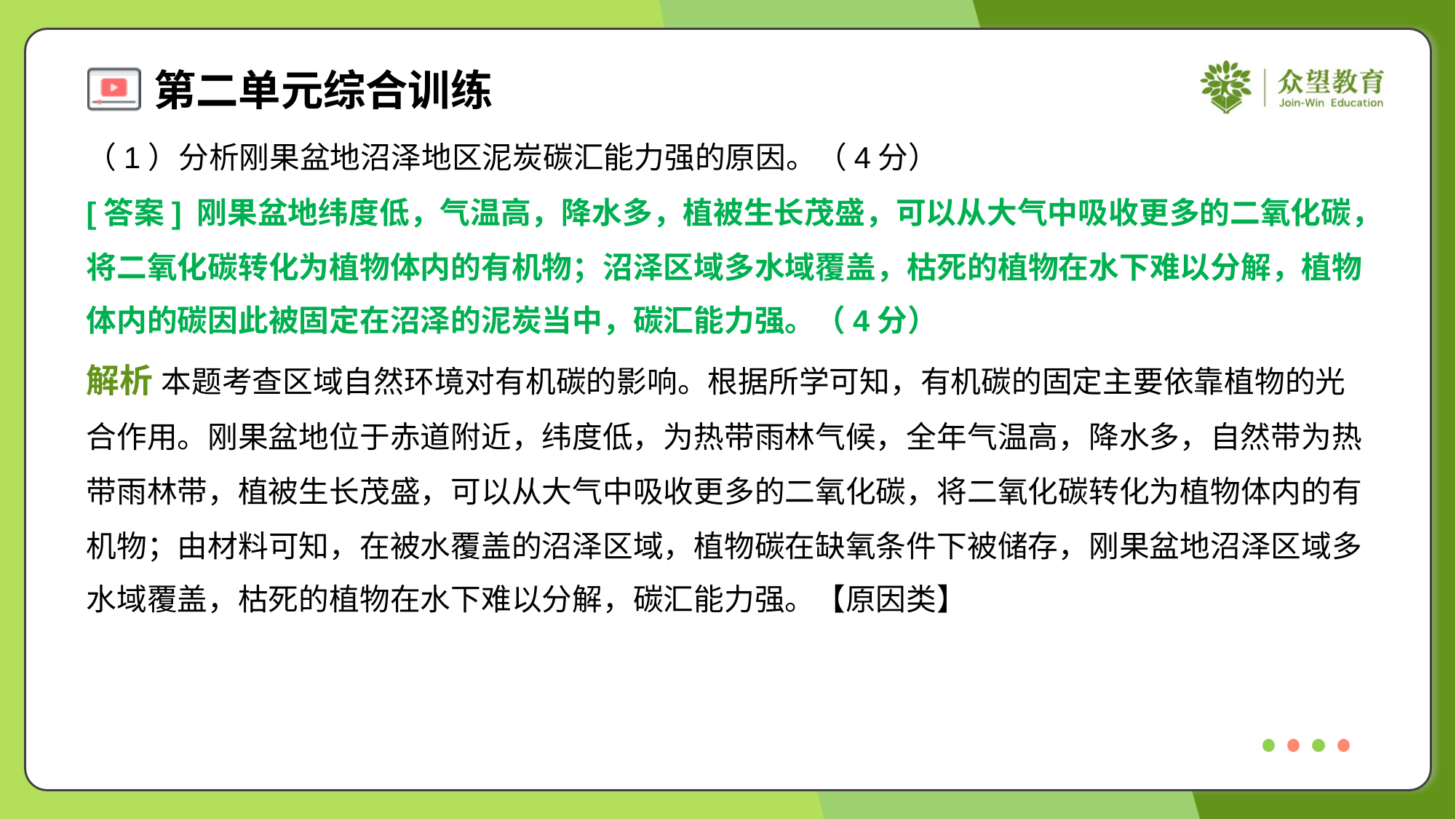

（1）分析刚果盆地沼泽地区泥炭碳汇能力强的原因。（4分）
[答案] 刚果盆地纬度低，气温高，降水多，植被生长茂盛，可以从大气中吸收更多的二氧化碳，
将二氧化碳转化为植物体内的有机物；沼泽区域多水域覆盖，枯死的植物在水下难以分解，植物
体内的碳因此被固定在沼泽的泥炭当中，碳汇能力强。（4分）
解析 本题考查区域自然环境对有机碳的影响。根据所学可知，有机碳的固定主要依靠植物的光
合作用。刚果盆地位于赤道附近，纬度低，为热带雨林气候，全年气温高，降水多，自然带为热
带雨林带，植被生长茂盛，可以从大气中吸收更多的二氧化碳，将二氧化碳转化为植物体内的有
机物；由材料可知，在被水覆盖的沼泽区域，植物碳在缺氧条件下被储存，刚果盆地沼泽区域多
水域覆盖，枯死的植物在水下难以分解，碳汇能力强。【原因类】